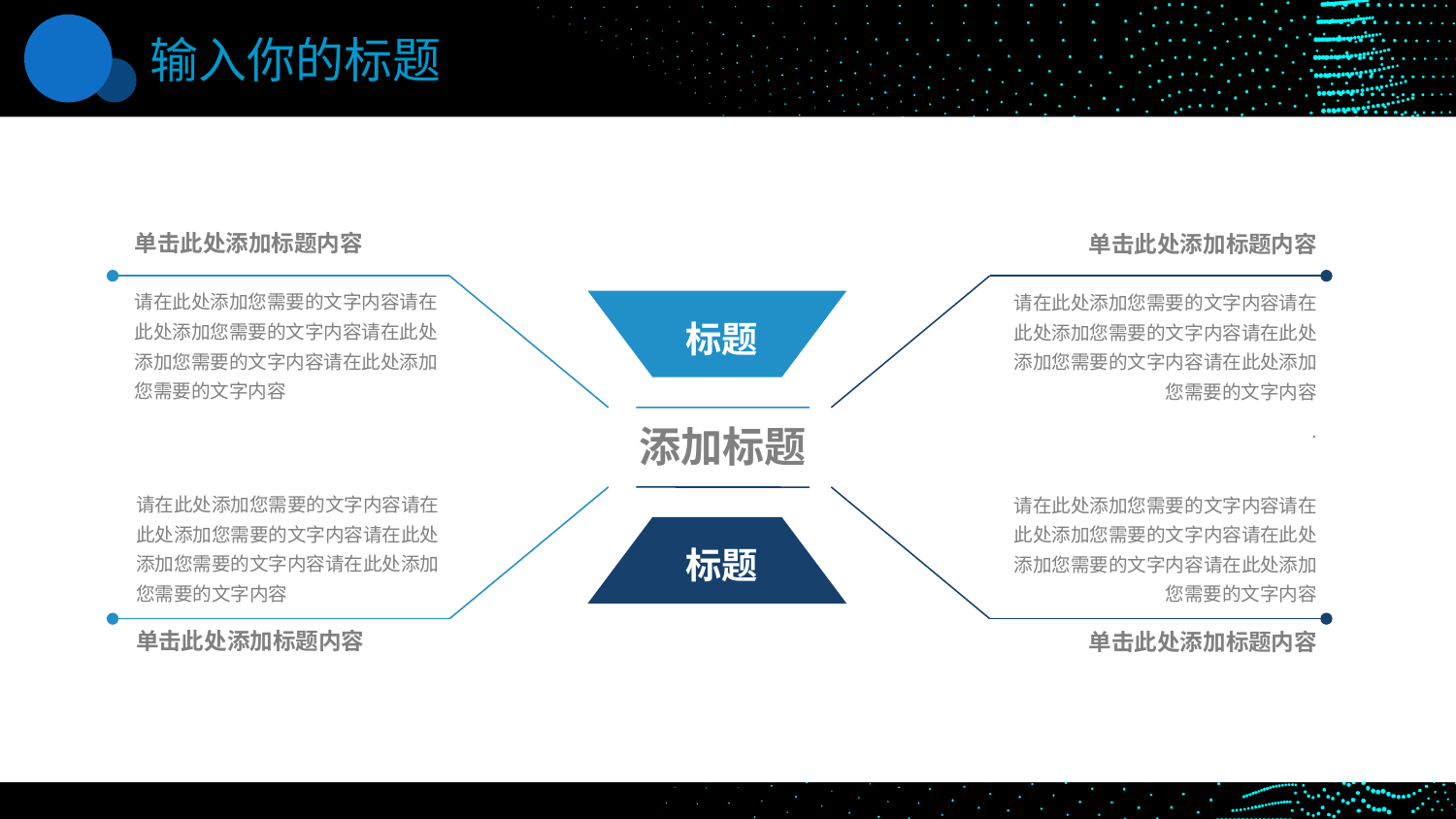

输入你的标题
单击此处添加标题内容
单击此处添加标题内容

请在此处添加您需要的文字内容请在此处添加您需要的文字内容请在此处添加您需要的文字内容请在此处添加您需要的文字内容
请在此处添加您需要的文字内容请在此处添加您需要的文字内容请在此处添加您需要的文字内容请在此处添加您需要的文字内容
.

标题

添加标题
请在此处添加您需要的文字内容请在此处添加您需要的文字内容请在此处添加您需要的文字内容请在此处添加您需要的文字内容
请在此处添加您需要的文字内容请在此处添加您需要的文字内容请在此处添加您需要的文字内容请在此处添加您需要的文字内容

标题
单击此处添加标题内容
单击此处添加标题内容